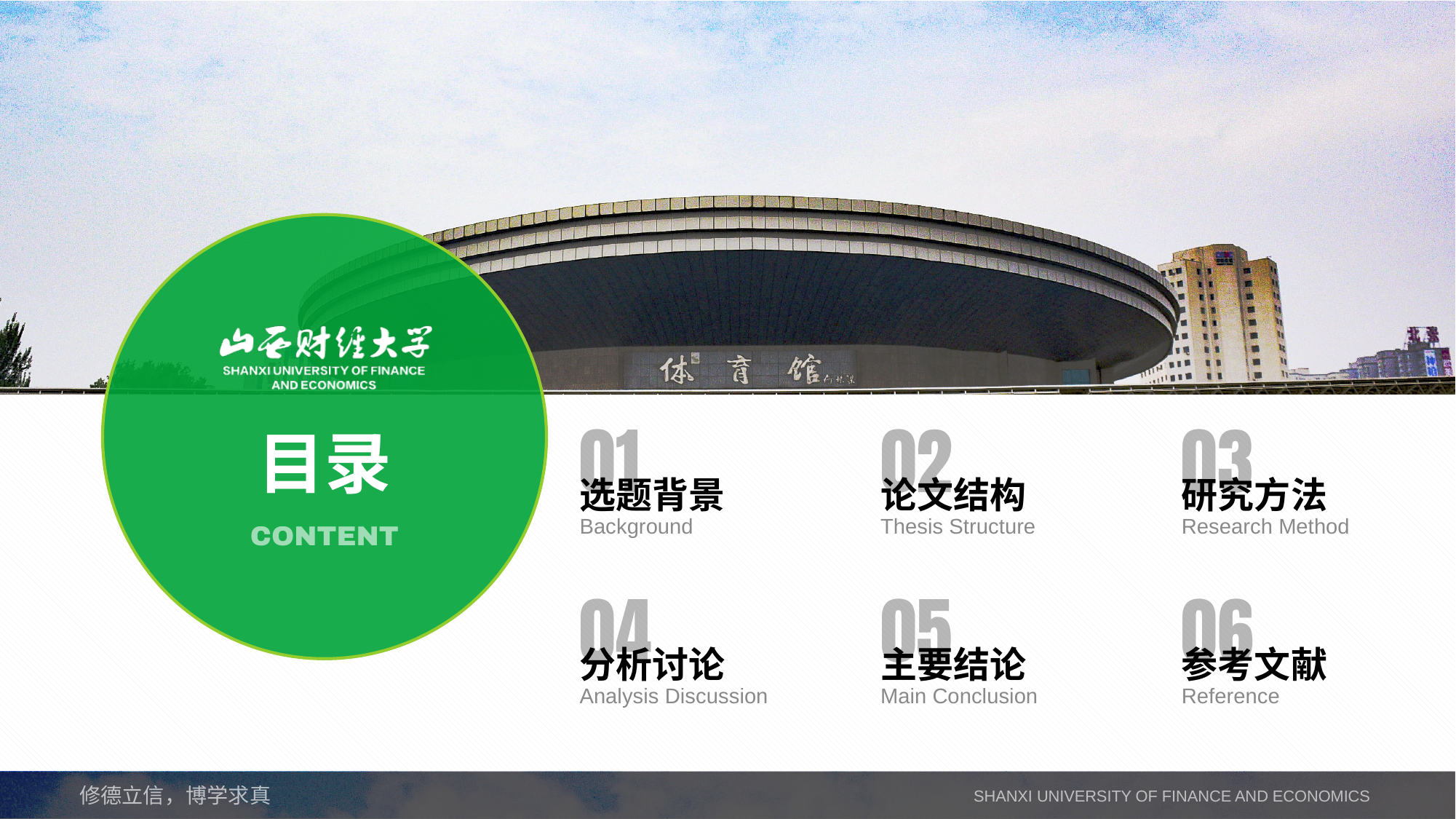

目录
01
02
03
选题背景
论文结构
研究方法
CONTENT
Background
Thesis Structure
Research Method
04
05
06
分析讨论
主要结论
参考文献
Analysis Discussion
Main Conclusion
Reference